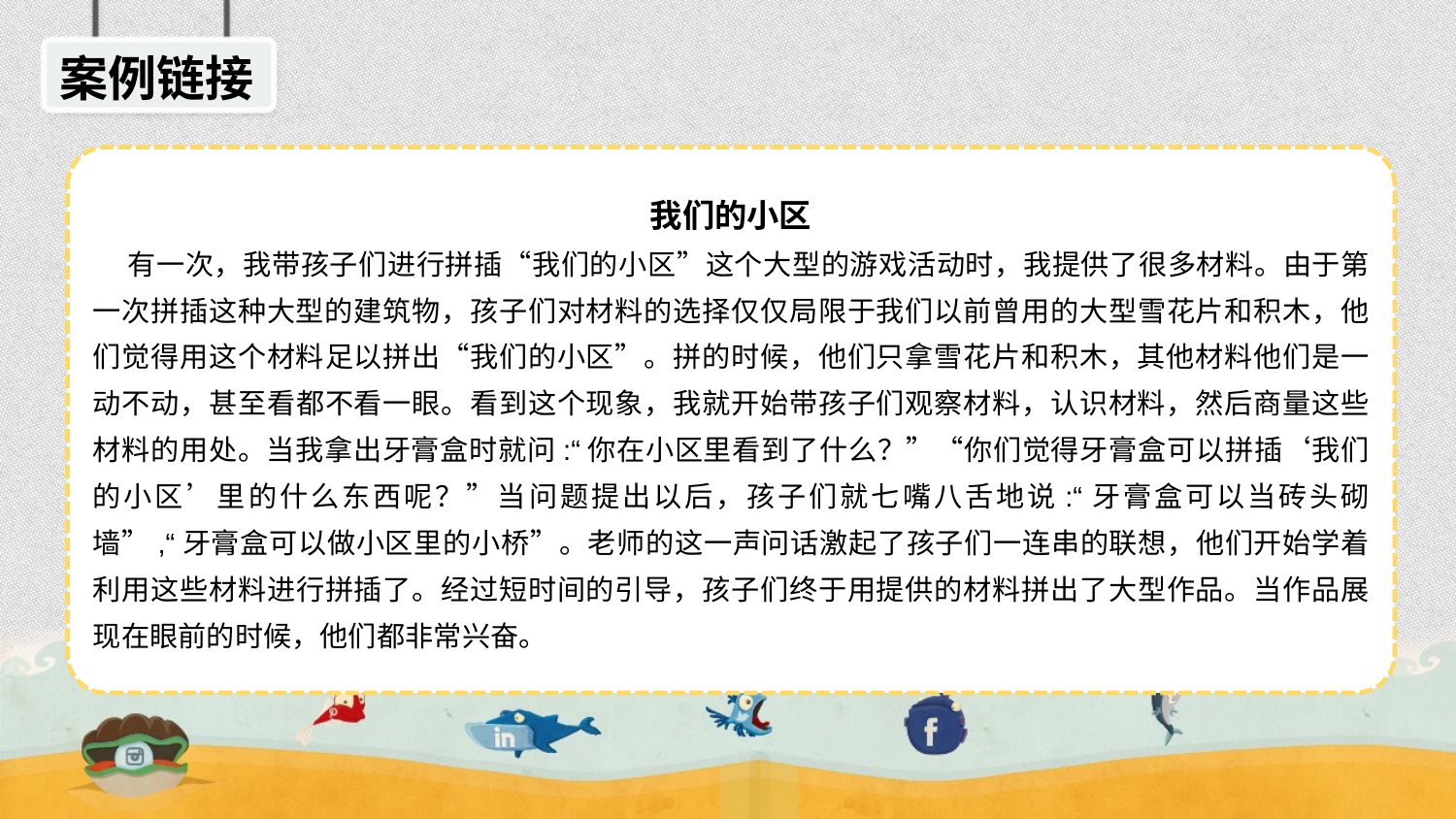

案例链接
我们的小区
    有一次，我带孩子们进行拼插“我们的小区”这个大型的游戏活动时，我提供了很多材料。由于第一次拼插这种大型的建筑物，孩子们对材料的选择仅仅局限于我们以前曾用的大型雪花片和积木，他们觉得用这个材料足以拼出“我们的小区”。拼的时候，他们只拿雪花片和积木，其他材料他们是一动不动，甚至看都不看一眼。看到这个现象，我就开始带孩子们观察材料，认识材料，然后商量这些材料的用处。当我拿出牙膏盒时就问:“你在小区里看到了什么？”“你们觉得牙膏盒可以拼插‘我们的小区’里的什么东西呢？”当问题提出以后，孩子们就七嘴八舌地说:“牙膏盒可以当砖头砌墙”,“牙膏盒可以做小区里的小桥”。老师的这一声问话激起了孩子们一连串的联想，他们开始学着利用这些材料进行拼插了。经过短时间的引导，孩子们终于用提供的材料拼出了大型作品。当作品展现在眼前的时候，他们都非常兴奋。